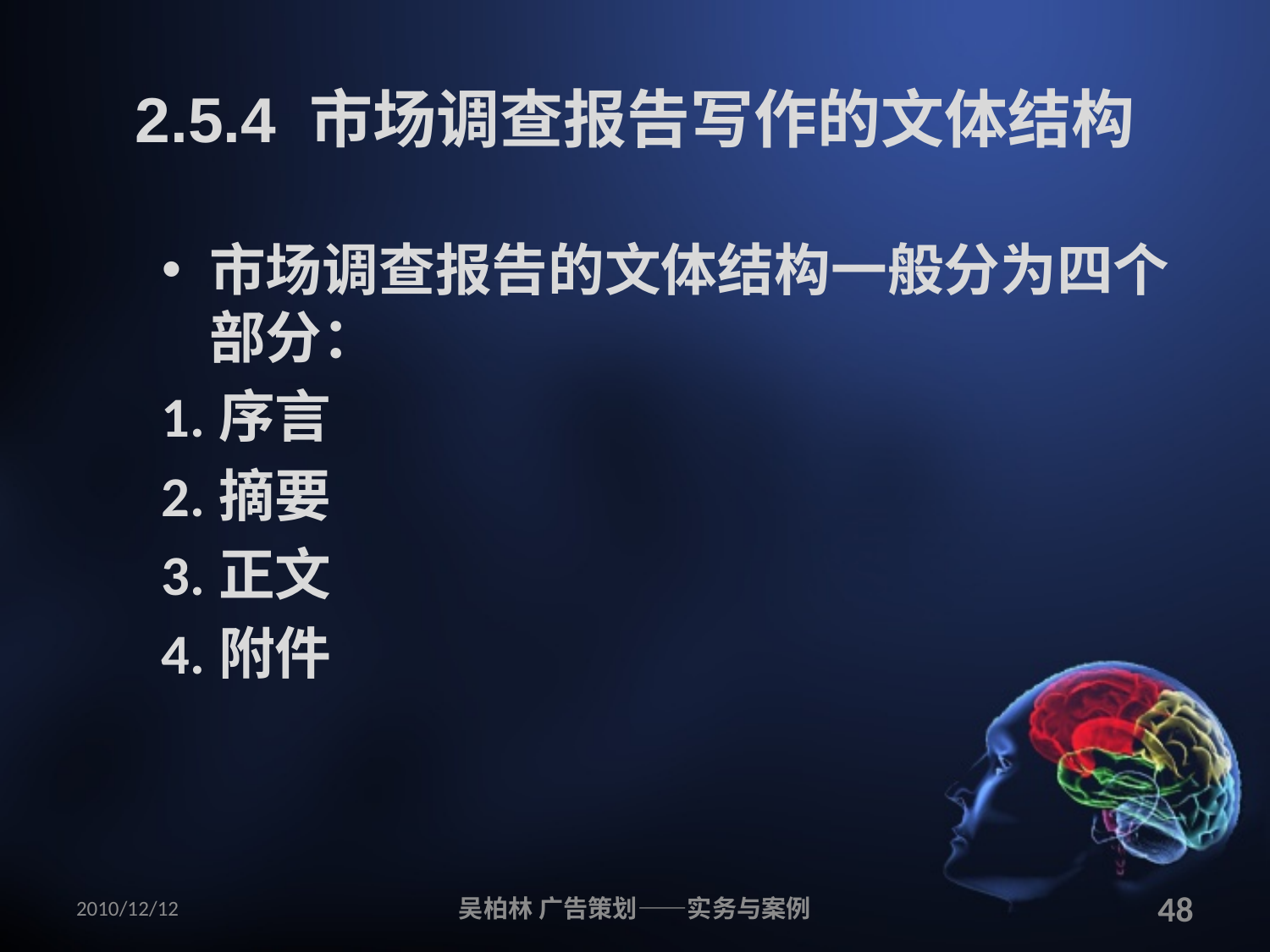

# 2.5.4 市场调查报告写作的文体结构
市场调查报告的文体结构一般分为四个部分：
1.序言
2.摘要
3.正文
4.附件

2010/12/12
吴柏林 广告策划——实务与案例
48